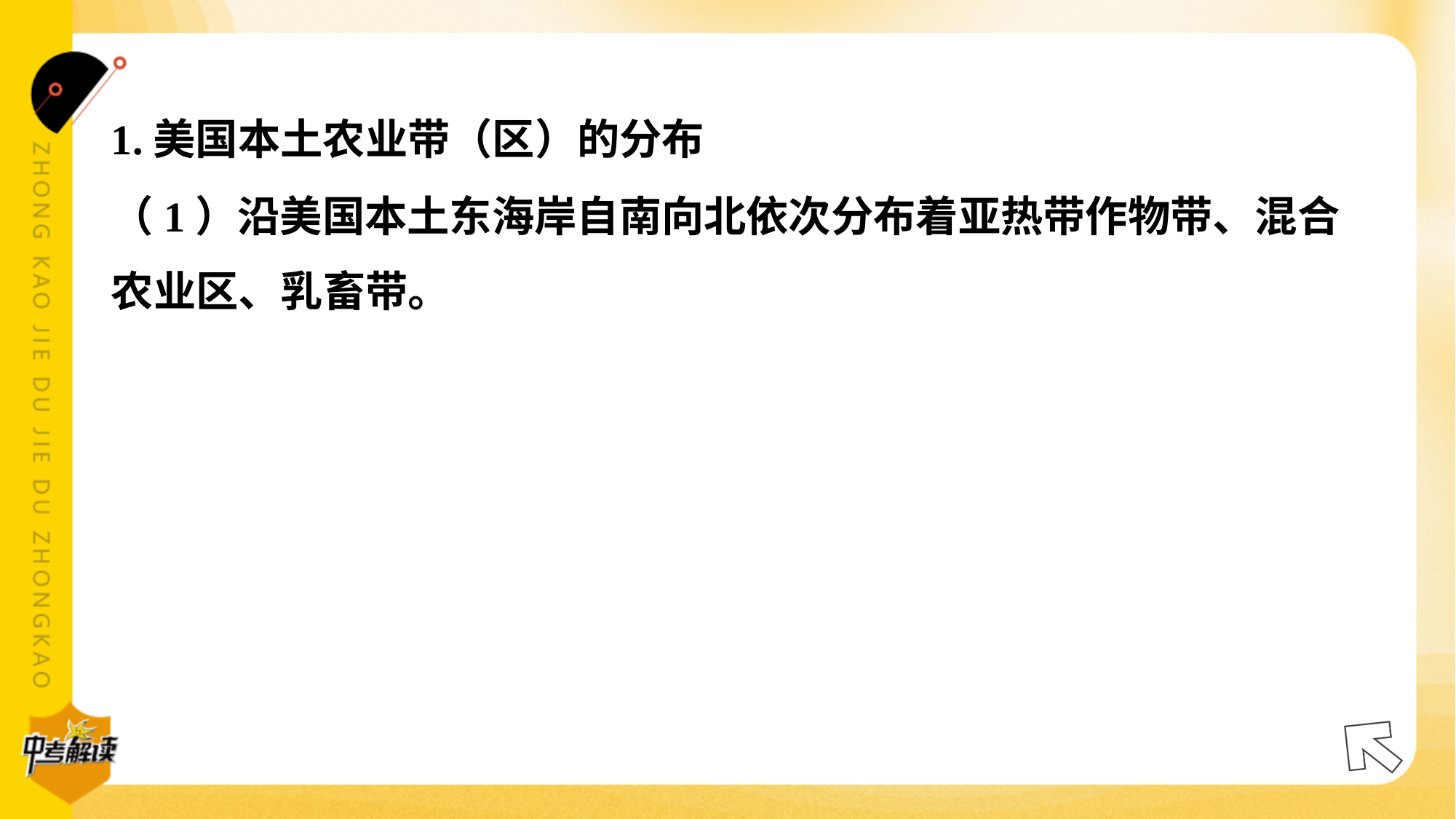

1.美国本土农业带（区）的分布
（1）沿美国本土东海岸自南向北依次分布着亚热带作物带、混合
农业区、乳畜带。